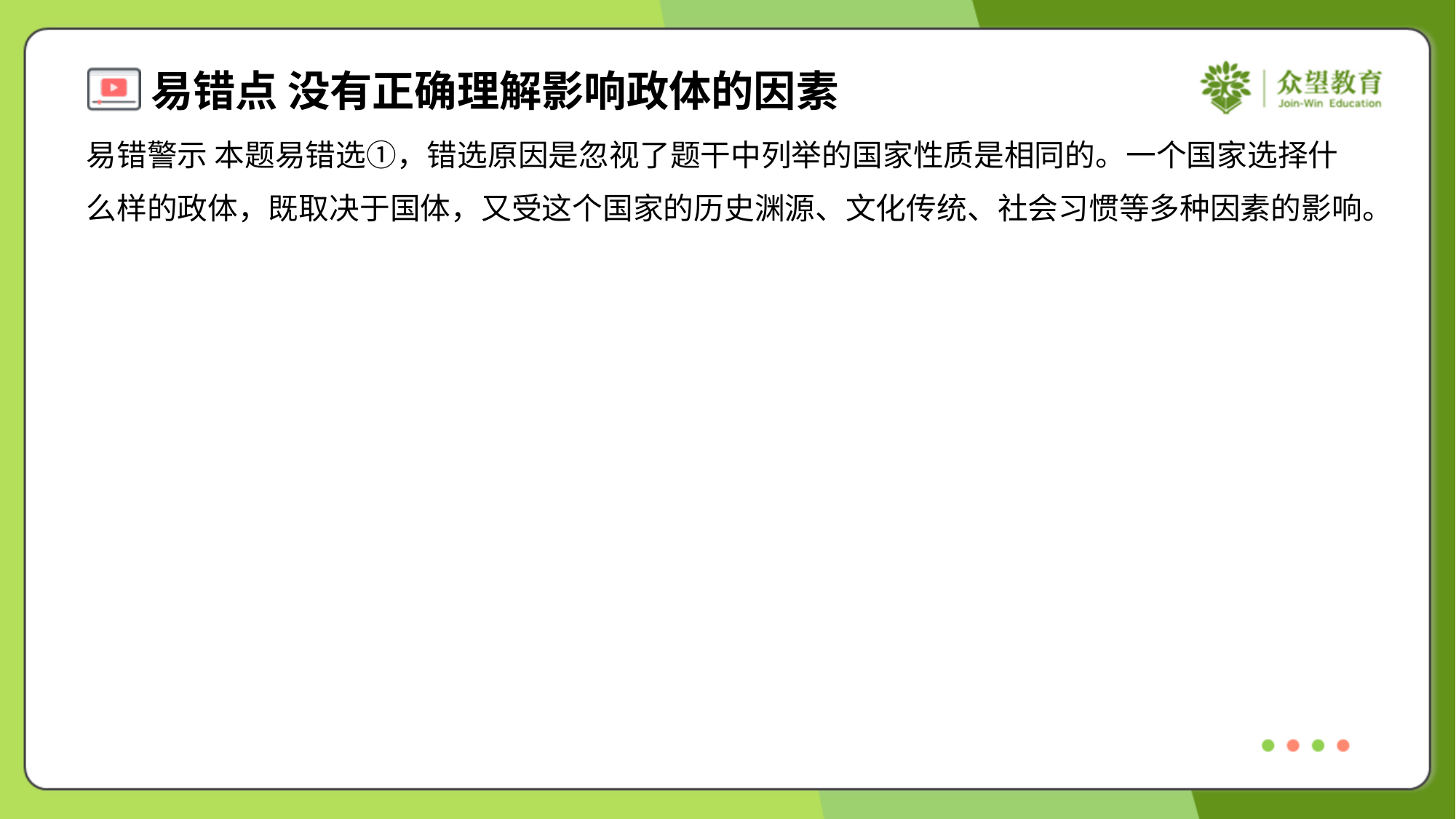

易错警示 本题易错选①，错选原因是忽视了题干中列举的国家性质是相同的。一个国家选择什
么样的政体，既取决于国体，又受这个国家的历史渊源、文化传统、社会习惯等多种因素的影响。